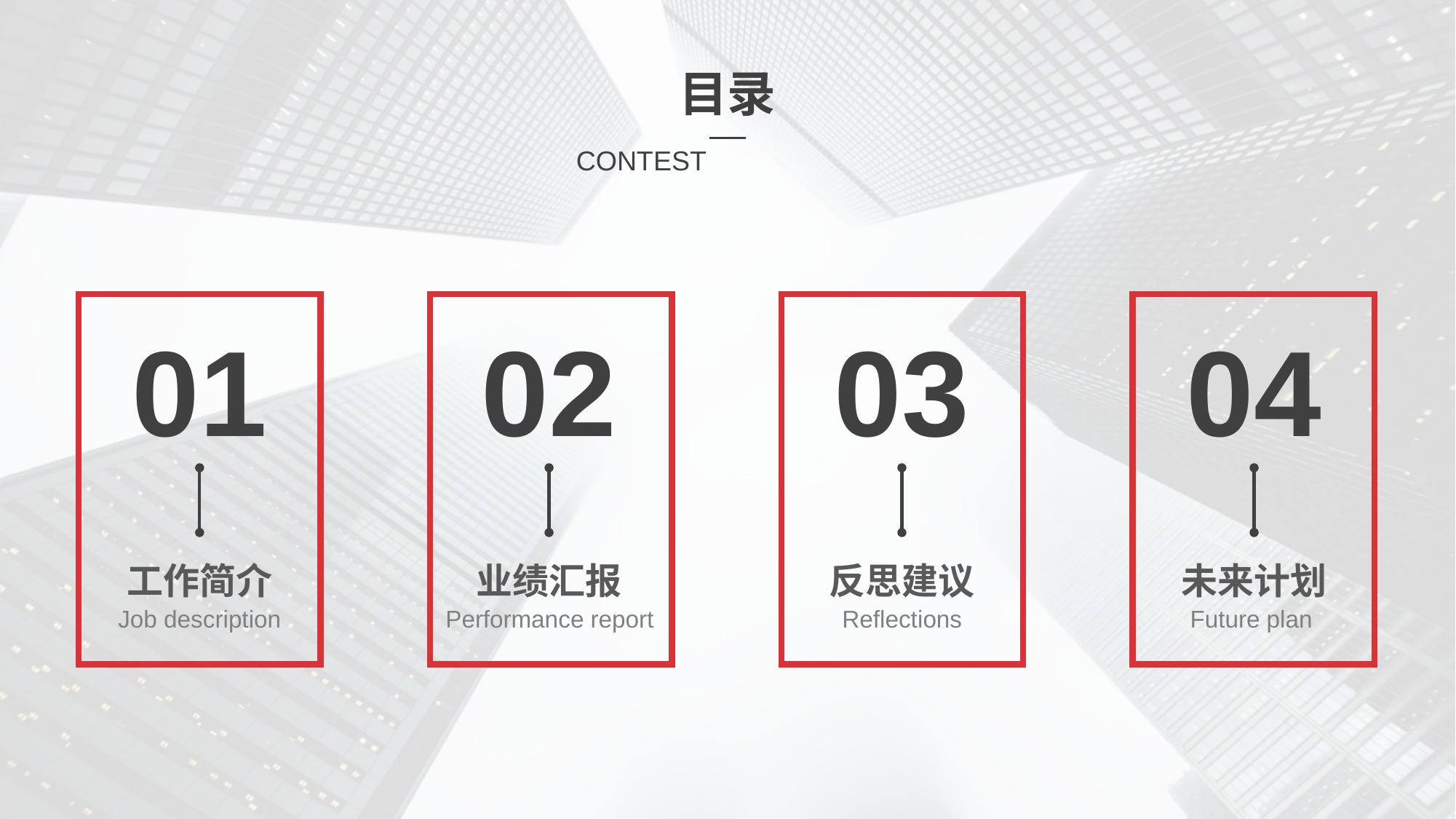

目录
CONTEST

01
02
03
04
工作简介
业绩汇报
反思建议
未来计划
Job description
Performance report
Reflections
Future plan